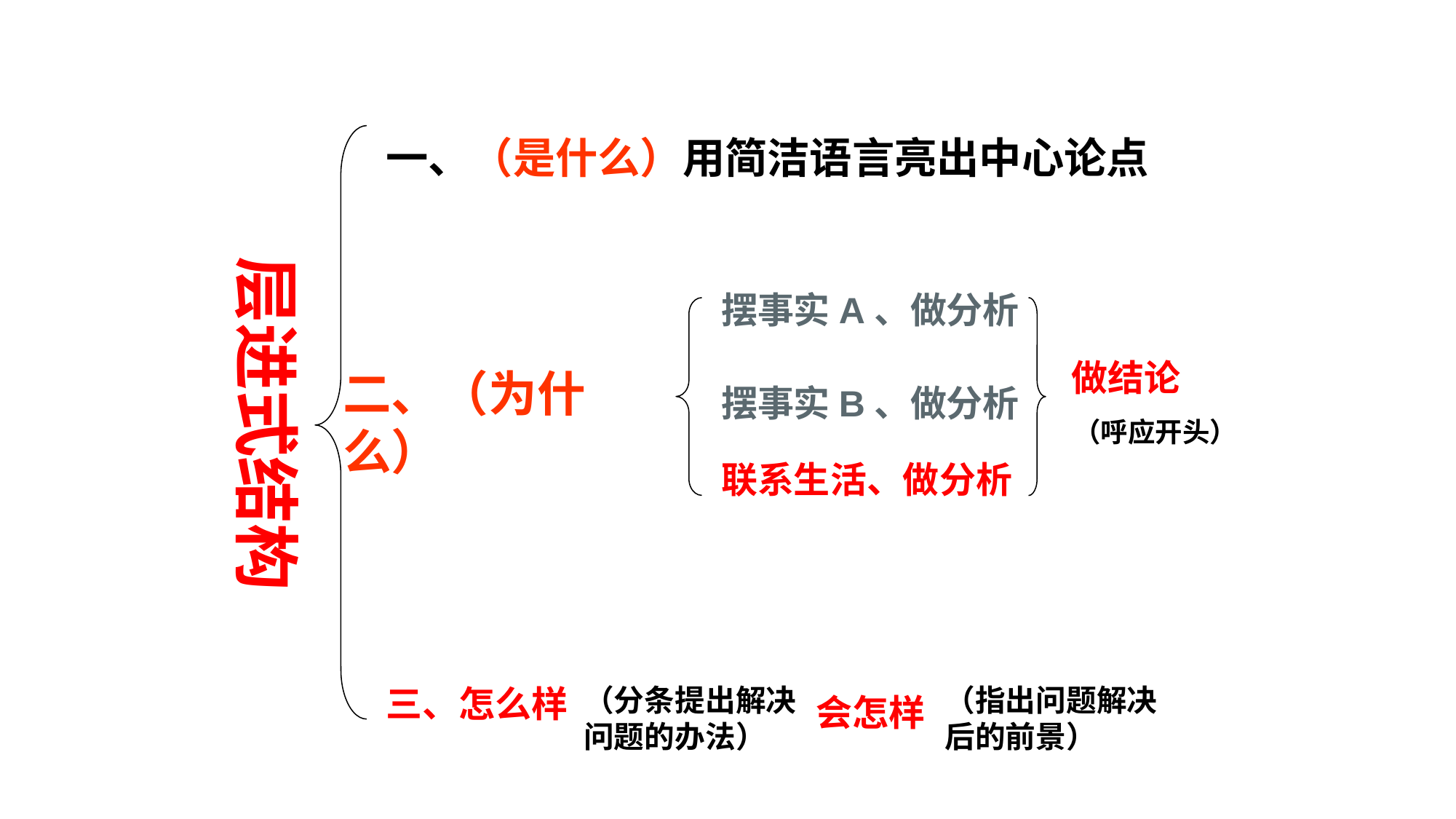

一、（是什么）用简洁语言亮出中心论点

层进式结构
摆事实A、做分析

做结论
二、（为什么）
摆事实B、做分析
（呼应开头）
联系生活、做分析
三、怎么样
（分条提出解决
问题的办法）
（指出问题解决
后的前景）
会怎样